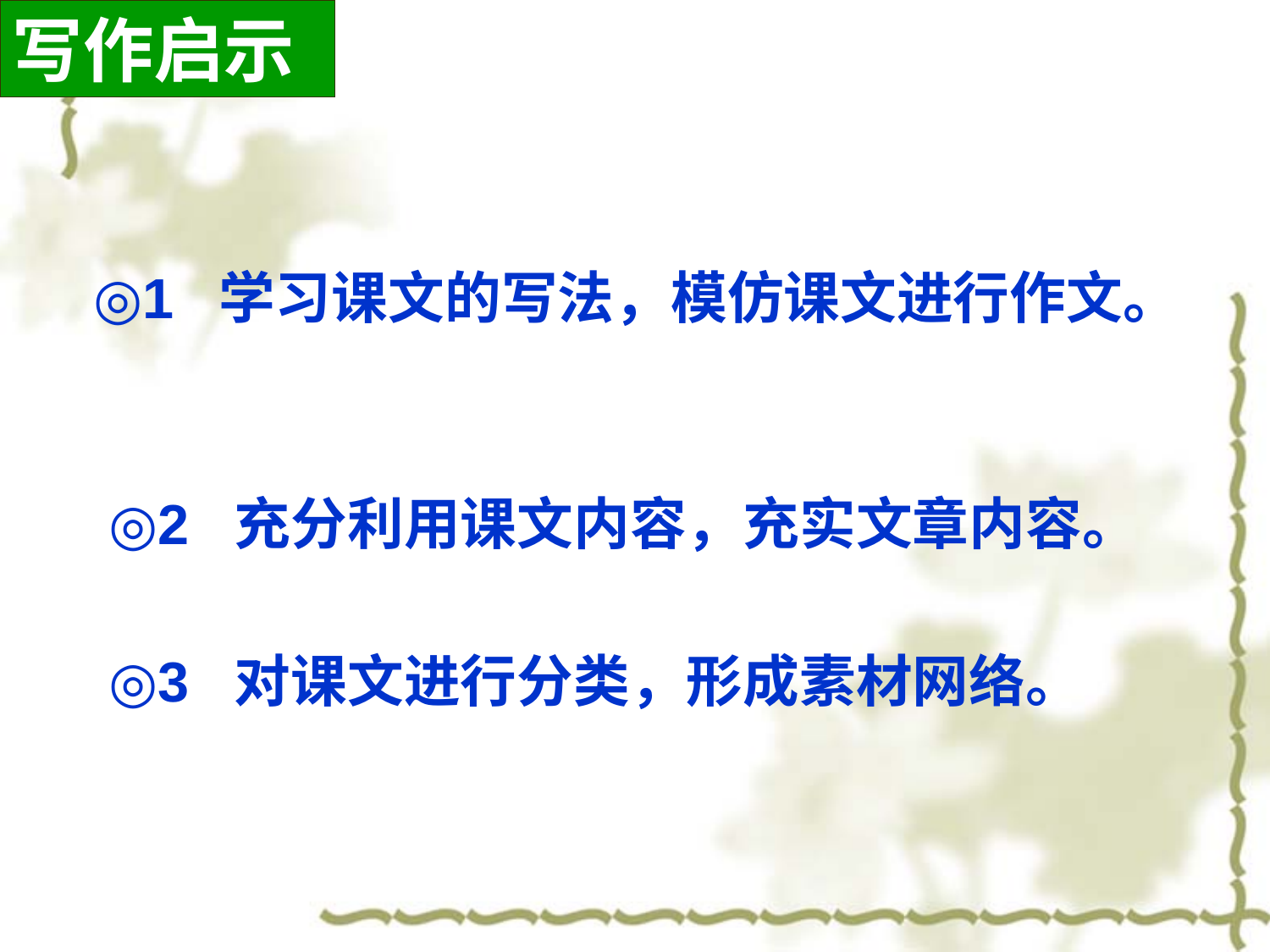

写作启示
 ◎1  学习课文的写法，模仿课文进行作文。

  ◎2  充分利用课文内容，充实文章内容。

  ◎3  对课文进行分类，形成素材网络。
31